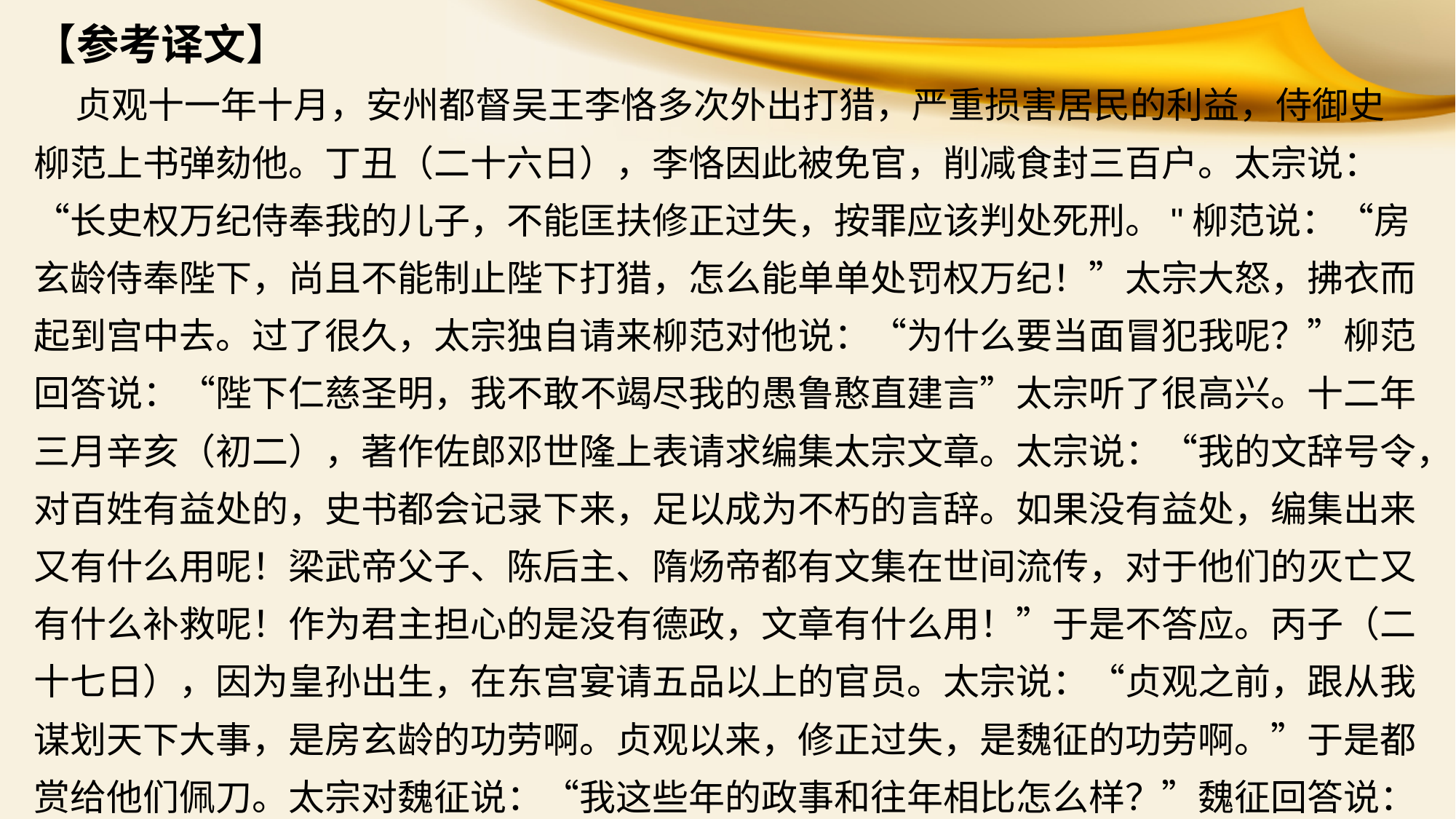

【参考译文】
    贞观十一年十月，安州都督吴王李恪多次外出打猎，严重损害居民的利益，侍御史柳范上书弹劾他。丁丑（二十六日），李恪因此被免官，削减食封三百户。太宗说：“长史权万纪侍奉我的儿子，不能匡扶修正过失，按罪应该判处死刑。"柳范说：“房玄龄侍奉陛下，尚且不能制止陛下打猎，怎么能单单处罚权万纪！”太宗大怒，拂衣而起到宫中去。过了很久，太宗独自请来柳范对他说：“为什么要当面冒犯我呢？”柳范回答说：“陛下仁慈圣明，我不敢不竭尽我的愚鲁憨直建言”太宗听了很高兴。十二年三月辛亥（初二），著作佐郎邓世隆上表请求编集太宗文章。太宗说：“我的文辞号令，对百姓有益处的，史书都会记录下来，足以成为不朽的言辞。如果没有益处，编集出来又有什么用呢！梁武帝父子、陈后主、隋炀帝都有文集在世间流传，对于他们的灭亡又有什么补救呢！作为君主担心的是没有德政，文章有什么用！”于是不答应。丙子（二十七日），因为皇孙出生，在东宫宴请五品以上的官员。太宗说：“贞观之前，跟从我谋划天下大事，是房玄龄的功劳啊。贞观以来，修正过失，是魏征的功劳啊。”于是都赏给他们佩刀。太宗对魏征说：“我这些年的政事和往年相比怎么样？”魏征回答说：